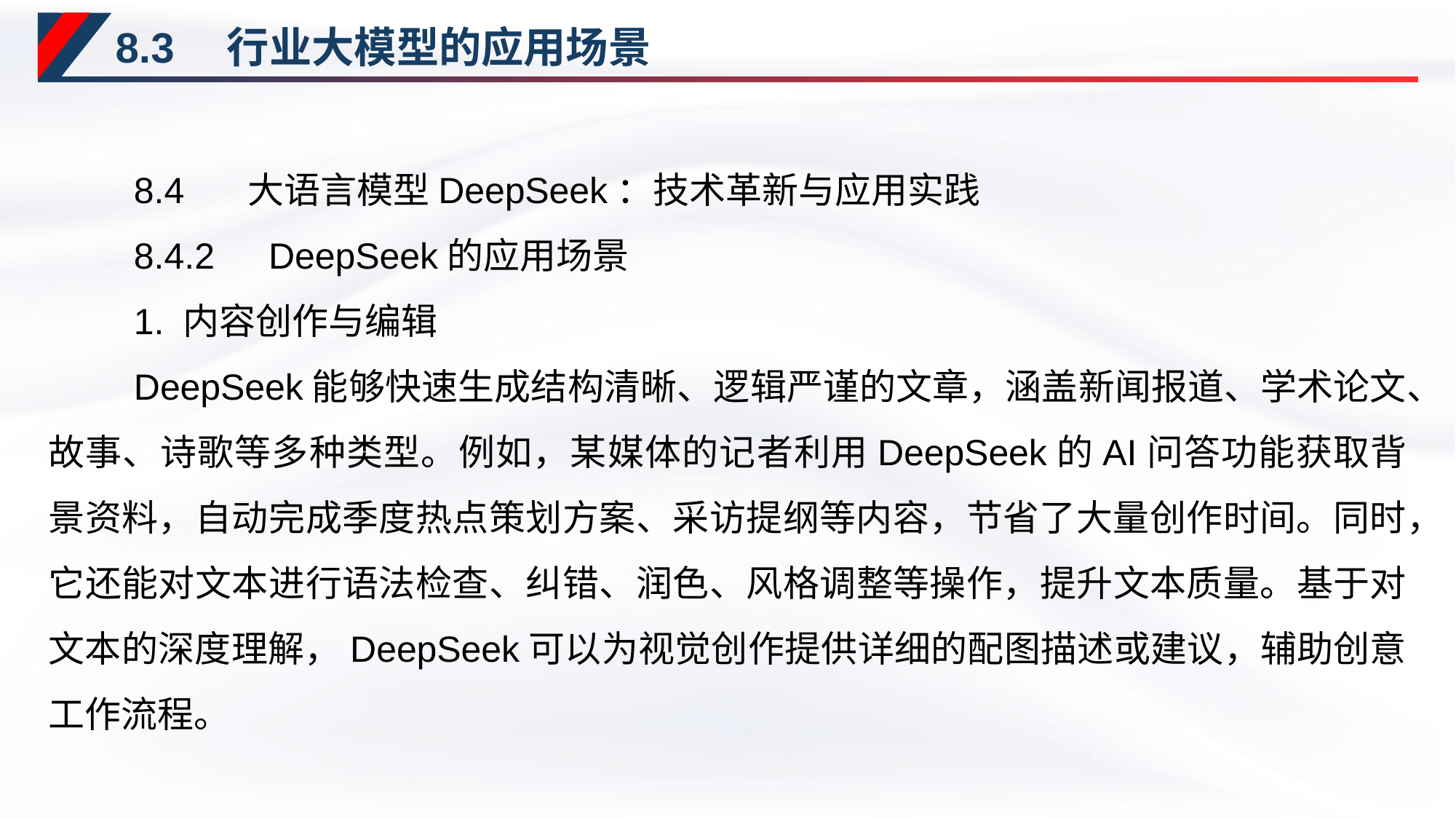

# 8.3　行业大模型的应用场景
8.4　 大语言模型DeepSeek：技术革新与应用实践
8.4.2　DeepSeek的应用场景
1. 内容创作与编辑
DeepSeek能够快速生成结构清晰、逻辑严谨的文章，涵盖新闻报道、学术论文、故事、诗歌等多种类型。例如，某媒体的记者利用DeepSeek的AI问答功能获取背景资料，自动完成季度热点策划方案、采访提纲等内容，节省了大量创作时间。同时，它还能对文本进行语法检查、纠错、润色、风格调整等操作，提升文本质量。基于对文本的深度理解，DeepSeek可以为视觉创作提供详细的配图描述或建议，辅助创意工作流程。